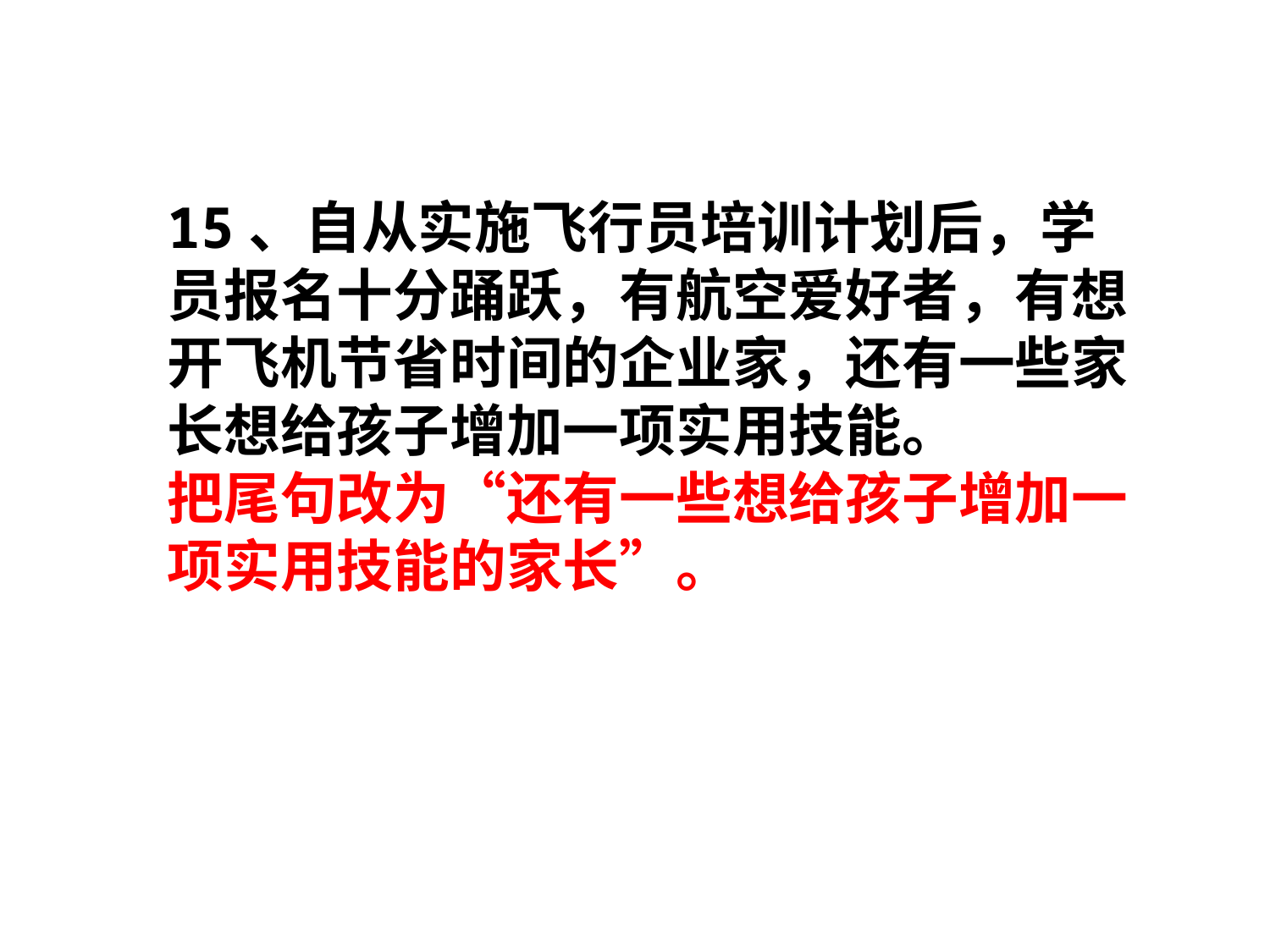

15、自从实施飞行员培训计划后，学员报名十分踊跃，有航空爱好者，有想开飞机节省时间的企业家，还有一些家长想给孩子增加一项实用技能。
把尾句改为“还有一些想给孩子增加一项实用技能的家长”。